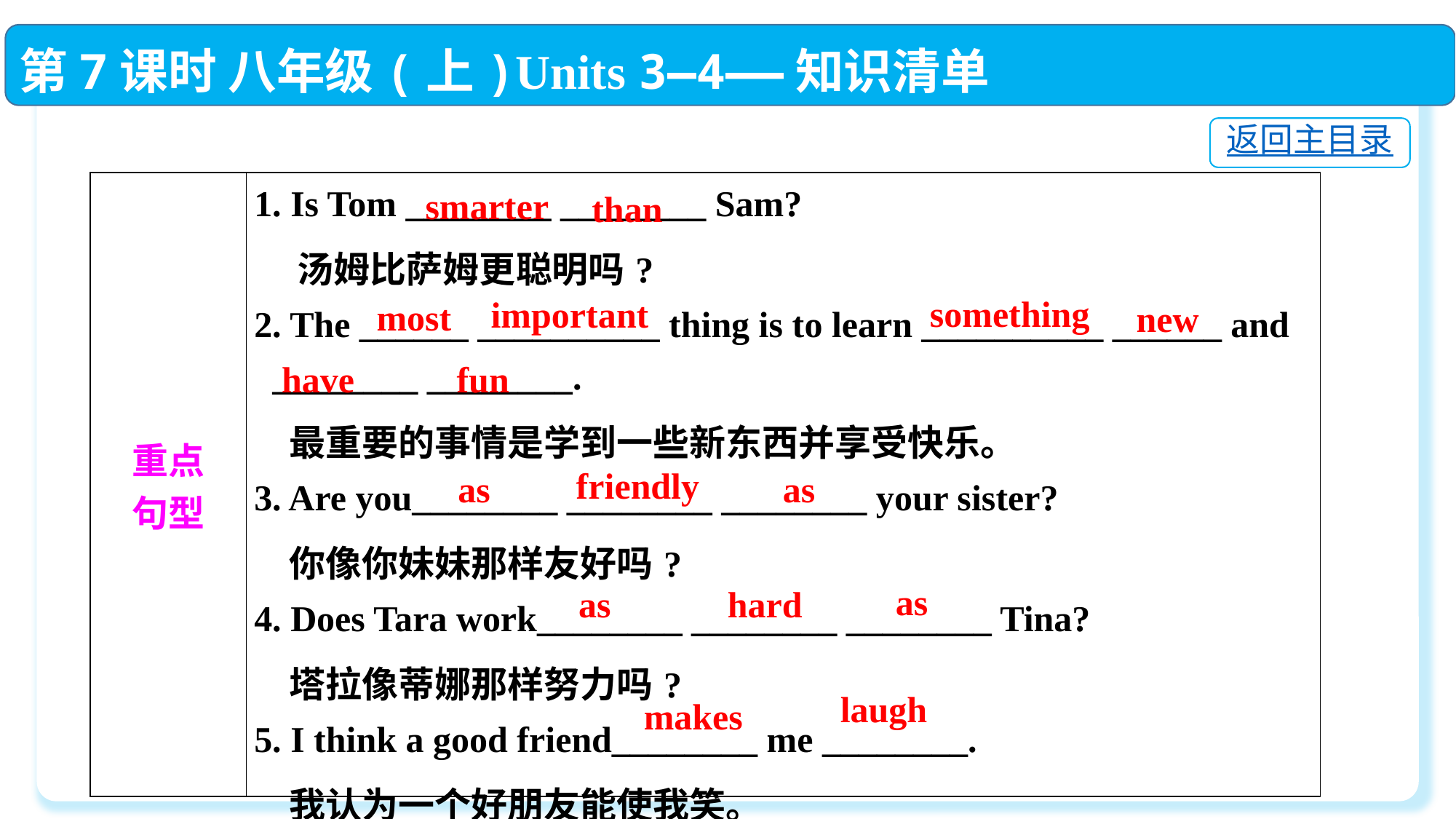

第7课时 八年级(上)Units 3—4——知识清单

返回主目录
| 重点 句型 | 1. Is Tom \_\_\_\_\_\_\_\_ \_\_\_\_\_\_\_\_ Sam?  汤姆比萨姆更聪明吗? 2. The \_\_\_\_\_\_ \_\_\_\_\_\_\_\_\_\_ thing is to learn \_\_\_\_\_\_\_\_\_\_ \_\_\_\_\_\_ and \_\_\_\_\_\_\_\_ \_\_\_\_\_\_\_\_.  最重要的事情是学到一些新东西并享受快乐。 3. Are you\_\_\_\_\_\_\_\_ \_\_\_\_\_\_\_\_ \_\_\_\_\_\_\_\_ your sister?  你像你妹妹那样友好吗? 4. Does Tara work\_\_\_\_\_\_\_\_ \_\_\_\_\_\_\_\_ \_\_\_\_\_\_\_\_ Tina?  塔拉像蒂娜那样努力吗? 5. I think a good friend\_\_\_\_\_\_\_\_ me \_\_\_\_\_\_\_\_.  我认为一个好朋友能使我笑。 |
| --- | --- |
smarter
than
something
important
most
new
have
fun
friendly
as
 as
as
hard
as
laugh
makes